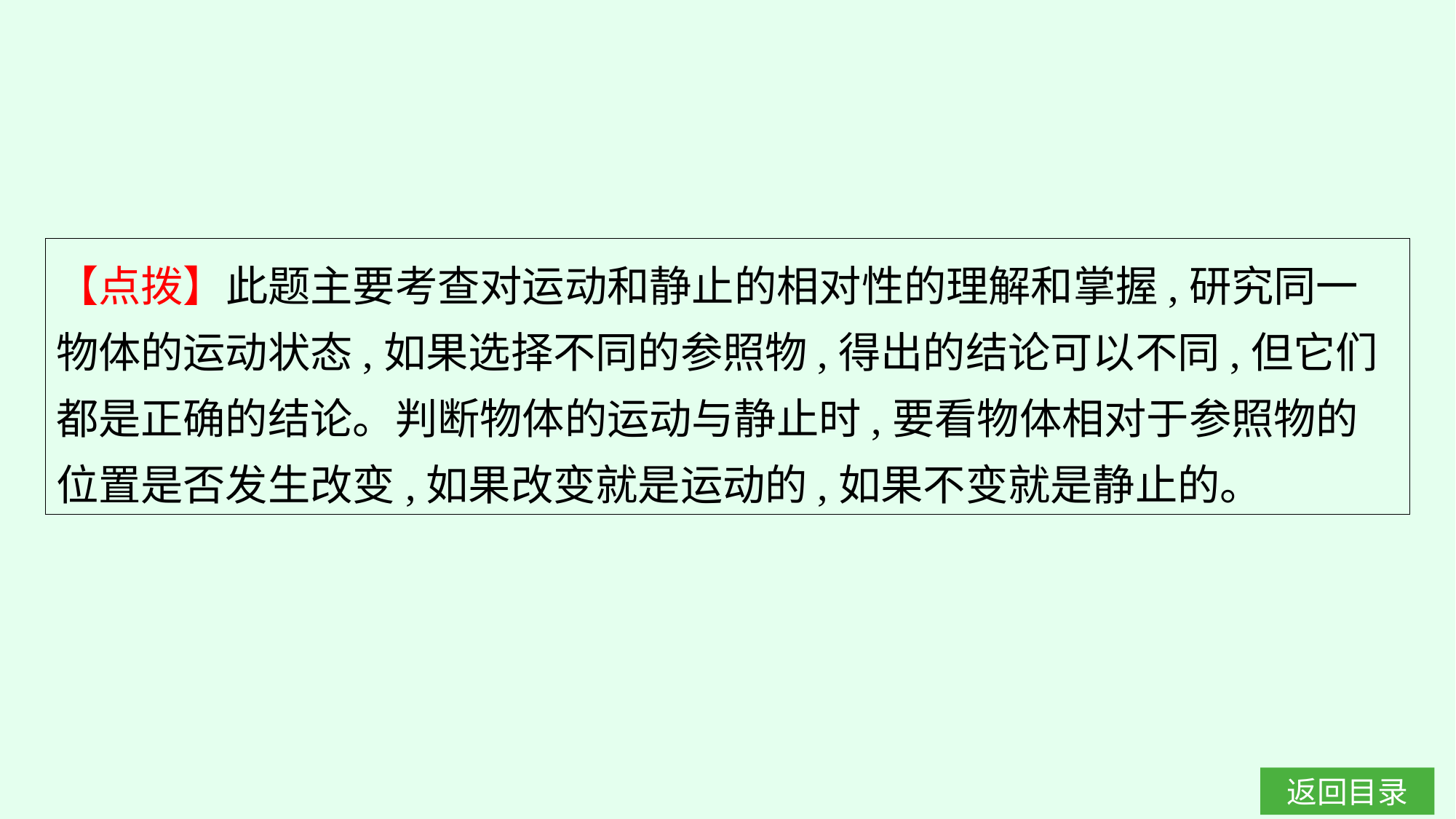

【点拨】此题主要考查对运动和静止的相对性的理解和掌握,研究同一物体的运动状态,如果选择不同的参照物,得出的结论可以不同,但它们都是正确的结论。判断物体的运动与静止时,要看物体相对于参照物的位置是否发生改变,如果改变就是运动的,如果不变就是静止的。